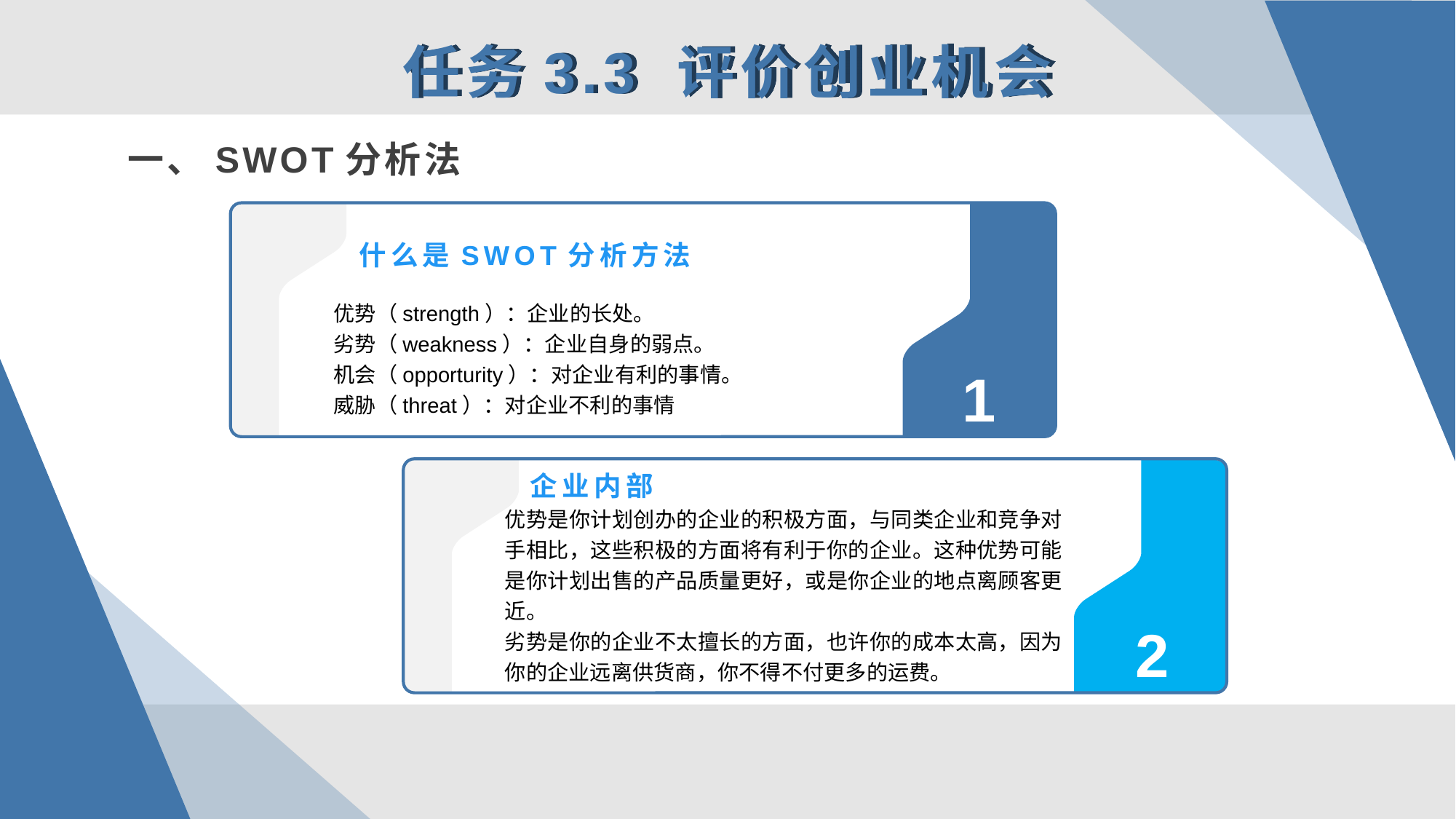

任务3.3 评价创业机会
一、SWOT分析法

什么是SWOT分析方法
优势（strength）：企业的长处。
劣势（weakness）：企业自身的弱点。
机会（opporturity）：对企业有利的事情。
威胁（threat）：对企业不利的事情
1

企业内部
优势是你计划创办的企业的积极方面，与同类企业和竞争对手相比，这些积极的方面将有利于你的企业。这种优势可能是你计划出售的产品质量更好，或是你企业的地点离顾客更近。
劣势是你的企业不太擅长的方面，也许你的成本太高，因为你的企业远离供货商，你不得不付更多的运费。
2